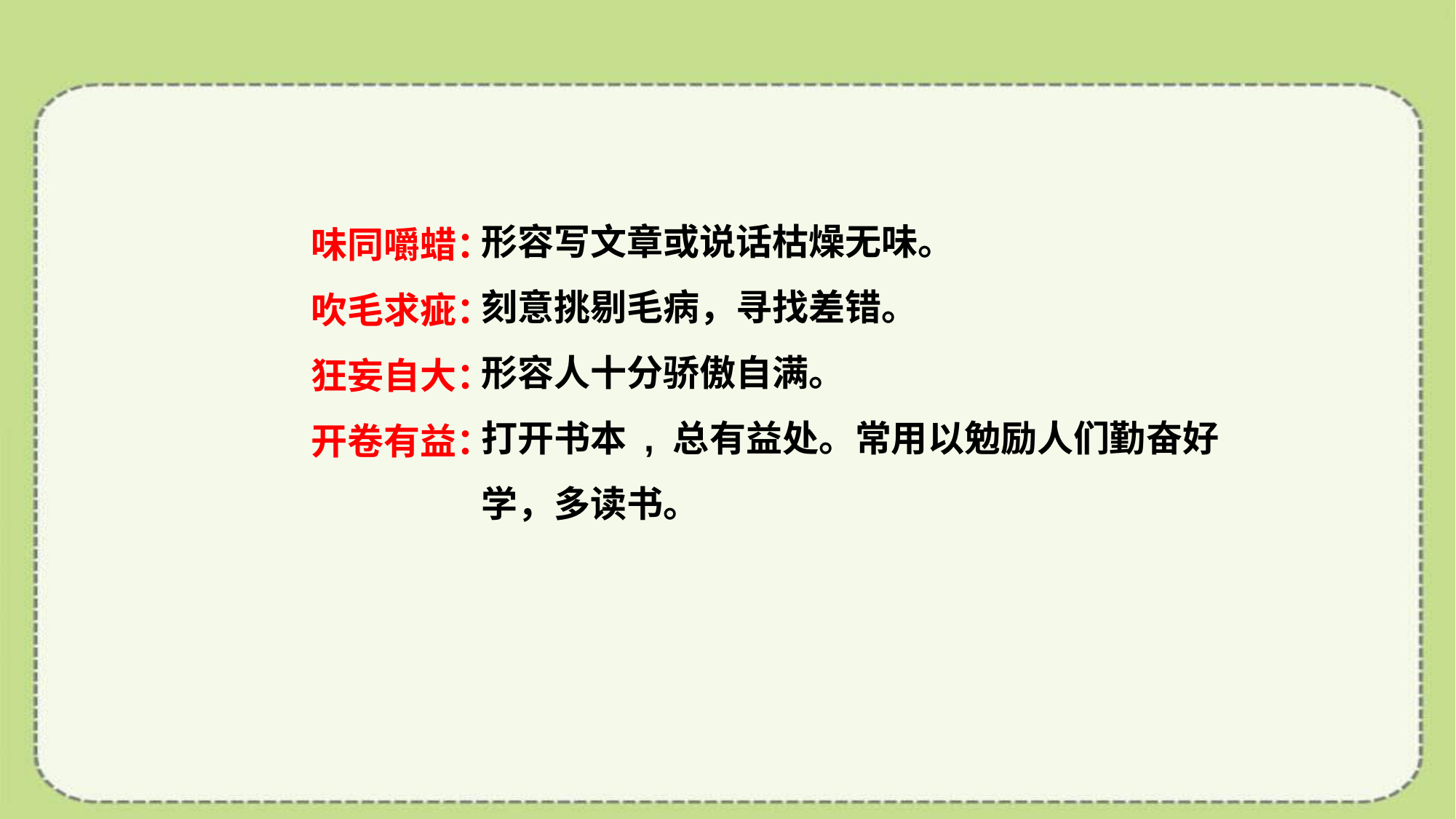

形容写文章或说话枯燥无味。
刻意挑剔毛病，寻找差错。
形容人十分骄傲自满。
打开书本 , 总有益处。常用以勉励人们勤奋好学，多读书。
味同嚼蜡：
吹毛求疵：
狂妄自大：
开卷有益：